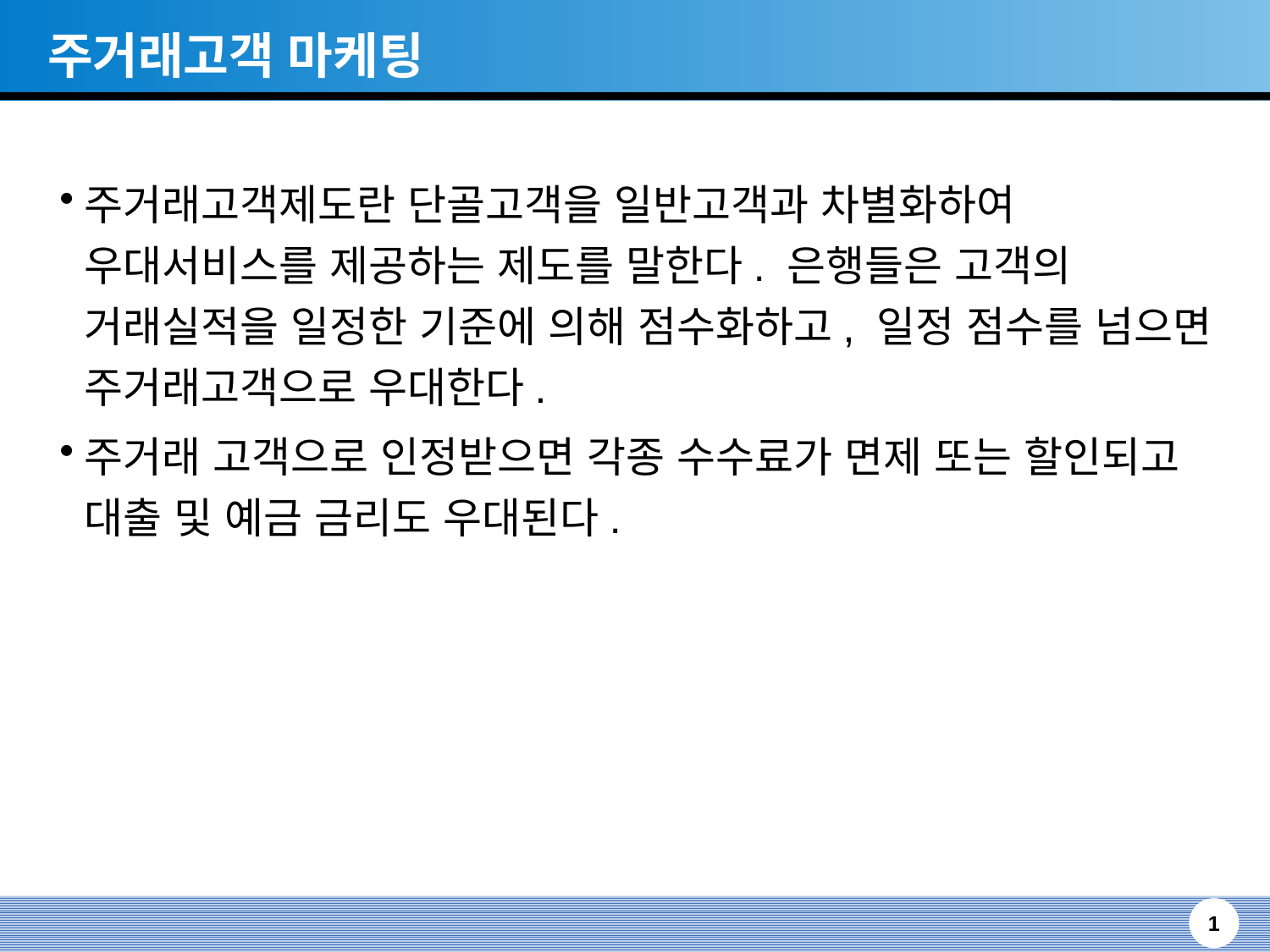

주거래고객 마케팅

주거래고객제도란 단골고객을 일반고객과 차별화하여 우대서비스를 제공하는 제도를 말한다. 은행들은 고객의 거래실적을 일정한 기준에 의해 점수화하고, 일정 점수를 넘으면 주거래고객으로 우대한다.
주거래 고객으로 인정받으면 각종 수수료가 면제 또는 할인되고 대출 및 예금 금리도 우대된다.

1